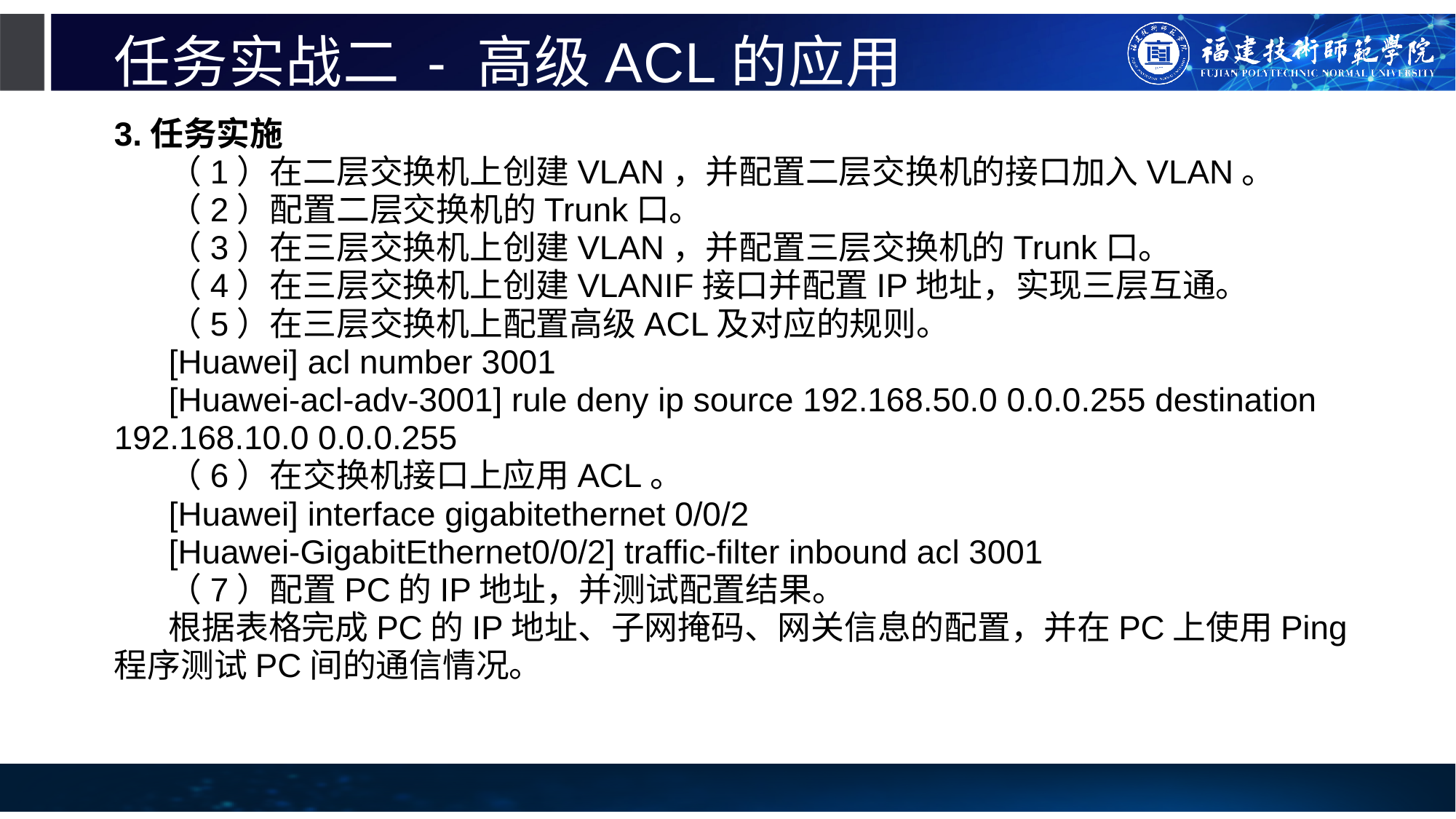

# 任务实战二 - 高级ACL的应用
3.任务实施
（1）在二层交换机上创建VLAN，并配置二层交换机的接口加入VLAN。
（2）配置二层交换机的Trunk口。
（3）在三层交换机上创建VLAN，并配置三层交换机的Trunk口。
（4）在三层交换机上创建VLANIF接口并配置IP地址，实现三层互通。
（5）在三层交换机上配置高级ACL及对应的规则。
[Huawei] acl number 3001
[Huawei-acl-adv-3001] rule deny ip source 192.168.50.0 0.0.0.255 destination 192.168.10.0 0.0.0.255
（6）在交换机接口上应用ACL。
[Huawei] interface gigabitethernet 0/0/2
[Huawei-GigabitEthernet0/0/2] traffic-filter inbound acl 3001
（7）配置PC的IP地址，并测试配置结果。
根据表格完成PC的IP地址、子网掩码、网关信息的配置，并在PC上使用Ping程序测试PC间的通信情况。